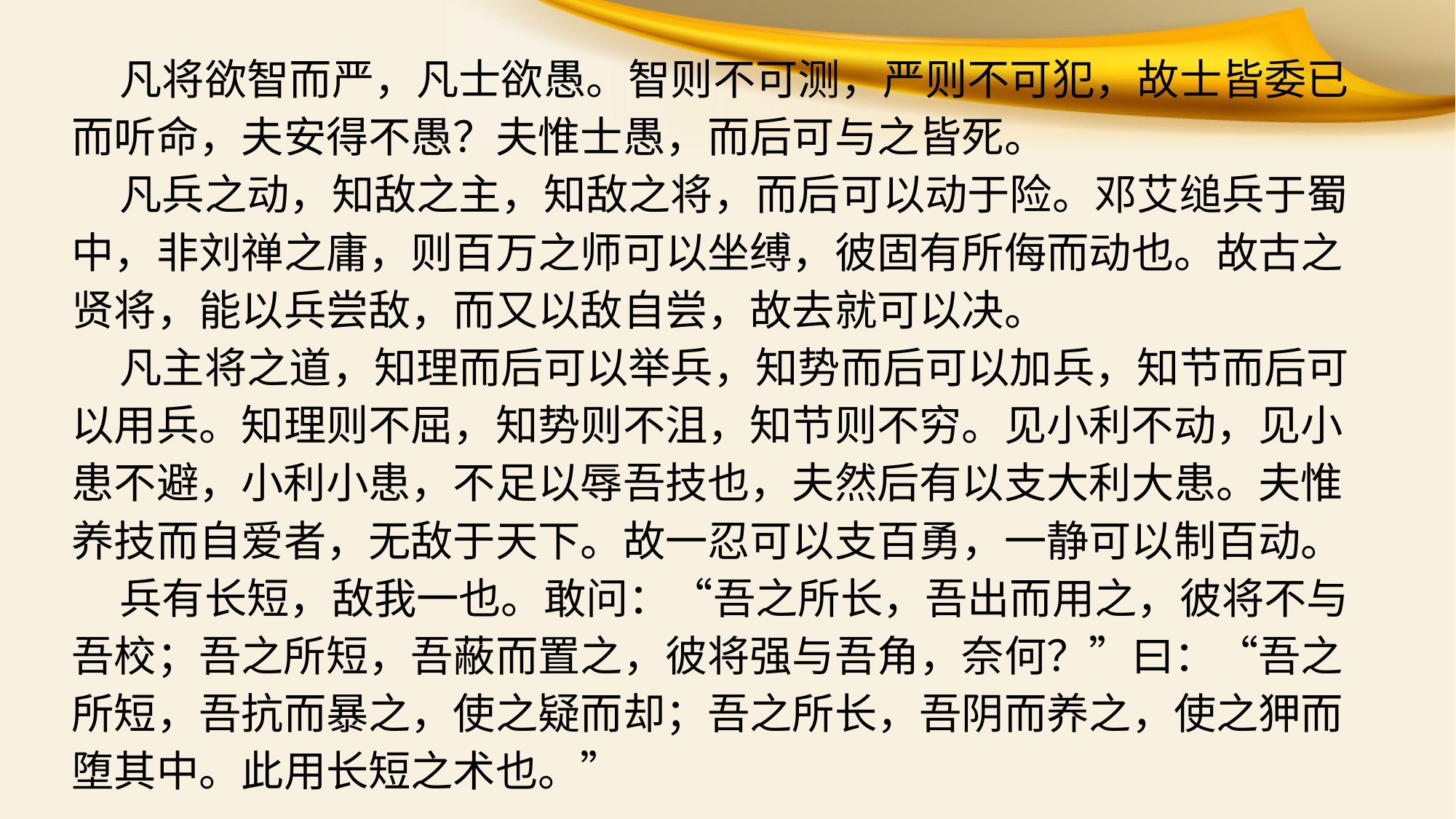

凡将欲智而严，凡士欲愚。智则不可测，严则不可犯，故士皆委已而听命，夫安得不愚？夫惟士愚，而后可与之皆死。
    凡兵之动，知敌之主，知敌之将，而后可以动于险。邓艾缒兵于蜀中，非刘禅之庸，则百万之师可以坐缚，彼固有所侮而动也。故古之贤将，能以兵尝敌，而又以敌自尝，故去就可以决。
    凡主将之道，知理而后可以举兵，知势而后可以加兵，知节而后可以用兵。知理则不屈，知势则不沮，知节则不穷。见小利不动，见小患不避，小利小患，不足以辱吾技也，夫然后有以支大利大患。夫惟养技而自爱者，无敌于天下。故一忍可以支百勇，一静可以制百动。
    兵有长短，敌我一也。敢问：“吾之所长，吾出而用之，彼将不与吾校；吾之所短，吾蔽而置之，彼将强与吾角，奈何？”曰：“吾之所短，吾抗而暴之，使之疑而却；吾之所长，吾阴而养之，使之狎而堕其中。此用长短之术也。”